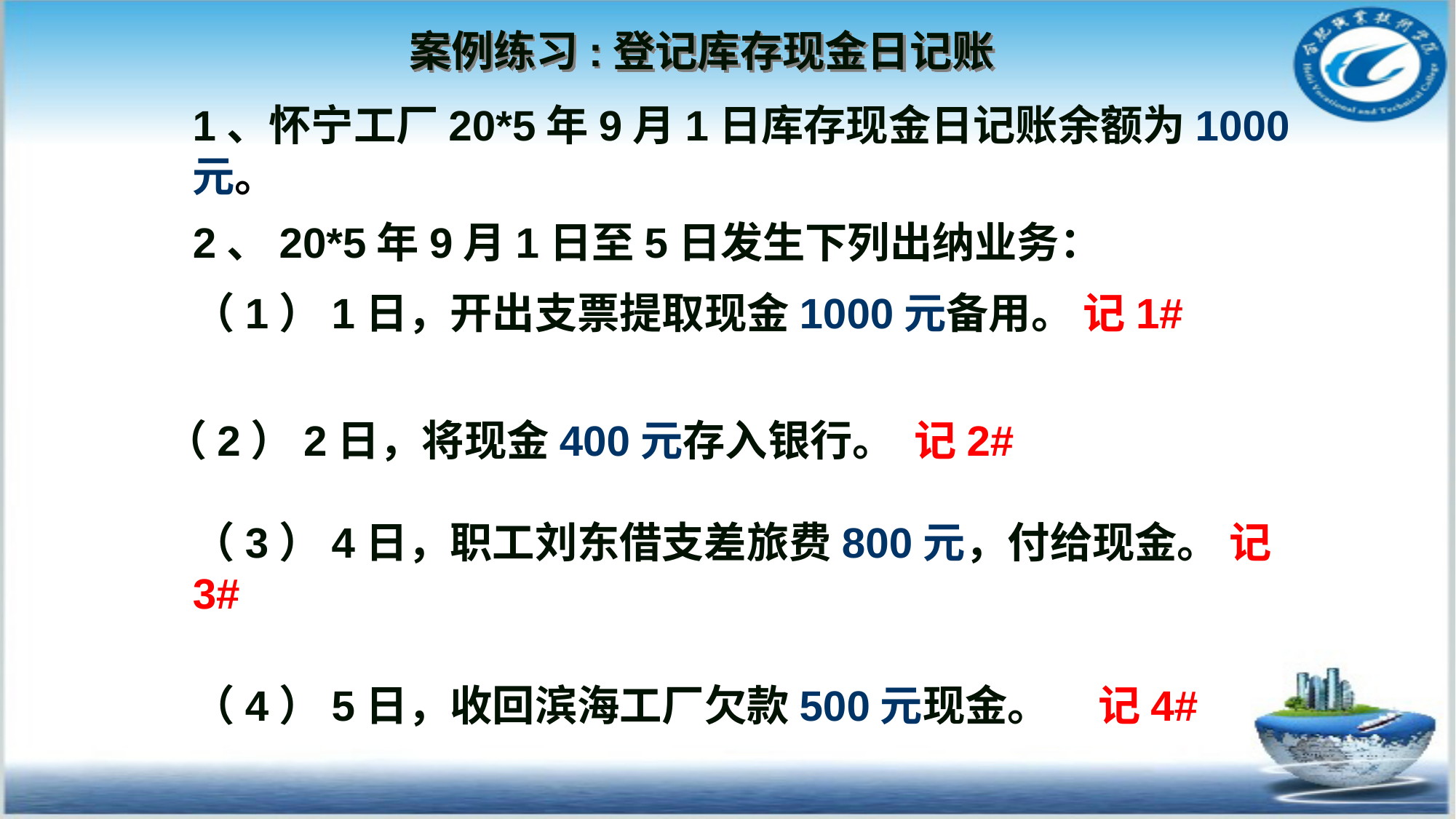

# 案例练习:登记库存现金日记账
1、怀宁工厂20*5年9月1日库存现金日记账余额为1000元。
2、20*5年9月1日至5日发生下列出纳业务：
（1）1日，开出支票提取现金1000元备用。 记1#
（2）2日，将现金400元存入银行。  记2#
（3）4日，职工刘东借支差旅费800元，付给现金。 记3#
（4）5日，收回滨海工厂欠款500元现金。     记4#